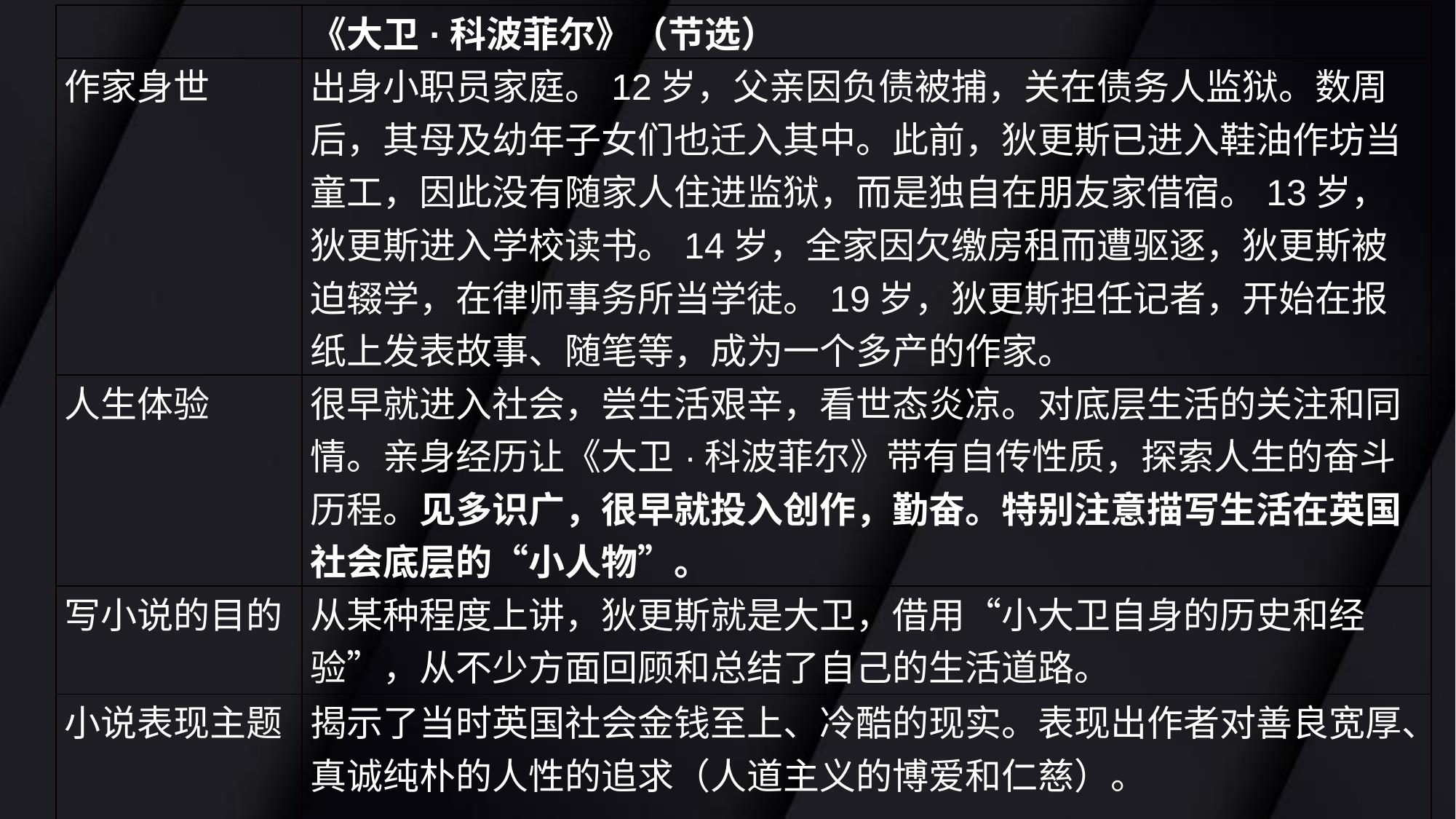

|  | 《大卫·科波菲尔》（节选） |
| --- | --- |
| 作家身世 | 出身小职员家庭。12岁，父亲因负债被捕，关在债务人监狱。数周后，其母及幼年子女们也迁入其中。此前，狄更斯已进入鞋油作坊当童工，因此没有随家人住进监狱，而是独自在朋友家借宿。13岁，狄更斯进入学校读书。14岁，全家因欠缴房租而遭驱逐，狄更斯被迫辍学，在律师事务所当学徒。19岁，狄更斯担任记者，开始在报纸上发表故事、随笔等，成为一个多产的作家。 |
| 人生体验 | 很早就进入社会，尝生活艰辛，看世态炎凉。对底层生活的关注和同情。亲身经历让《大卫·科波菲尔》带有自传性质，探索人生的奋斗历程。见多识广，很早就投入创作，勤奋。特别注意描写生活在英国社会底层的“小人物”。 |
| 写小说的目的 | 从某种程度上讲，狄更斯就是大卫，借用“小大卫自身的历史和经验”，从不少方面回顾和总结了自己的生活道路。 |
| 小说表现主题 | 揭示了当时英国社会金钱至上、冷酷的现实。表现出作者对善良宽厚、真诚纯朴的人性的追求（人道主义的博爱和仁慈）。 |